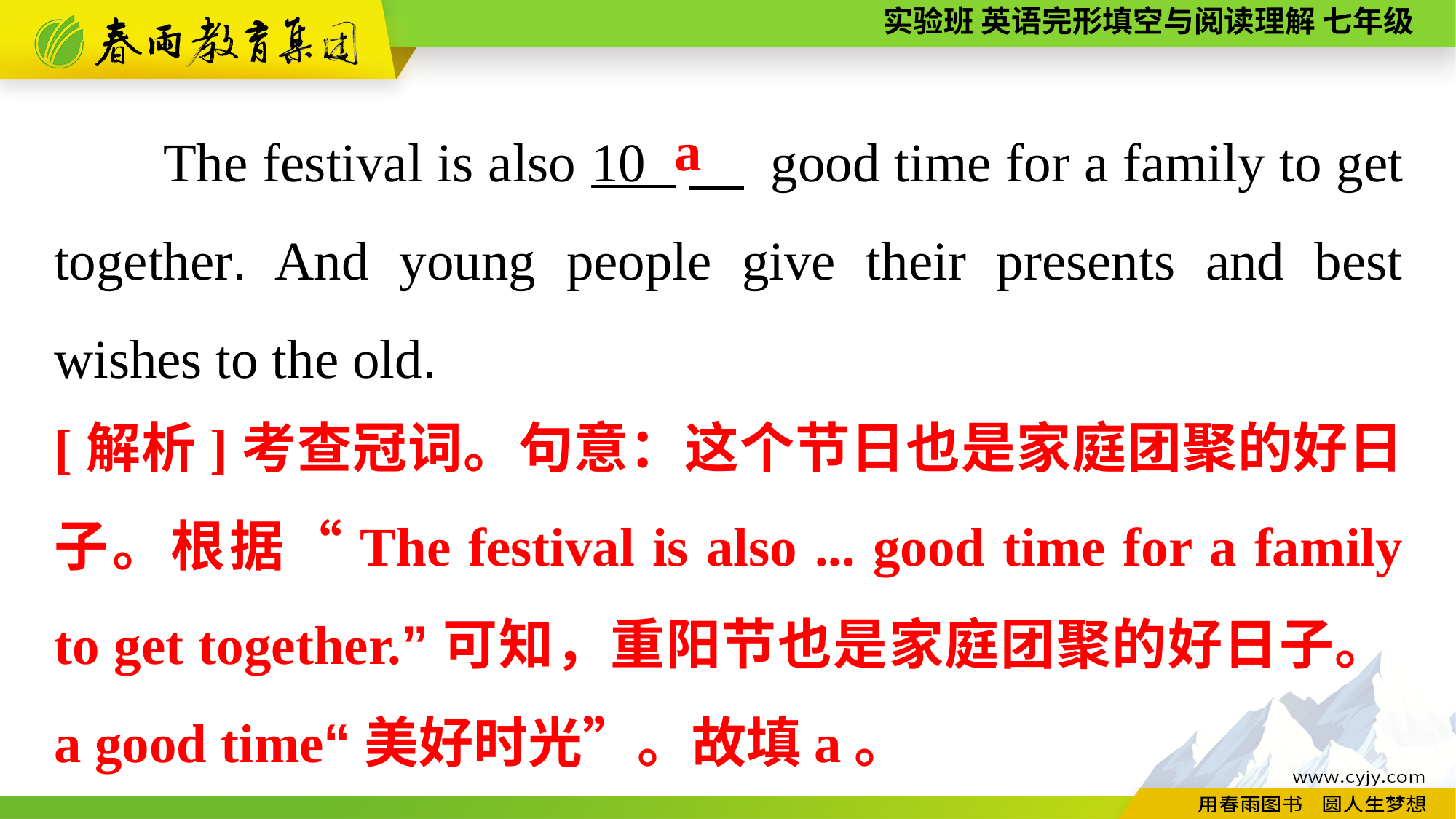

The festival is also 10  　 good time for a family to get together. And young people give their presents and best wishes to the old.
a
[解析]考查冠词。句意：这个节日也是家庭团聚的好日子。根据“The festival is also ... good time for a family to get together.”可知，重阳节也是家庭团聚的好日子。a good time“美好时光”。故填a。